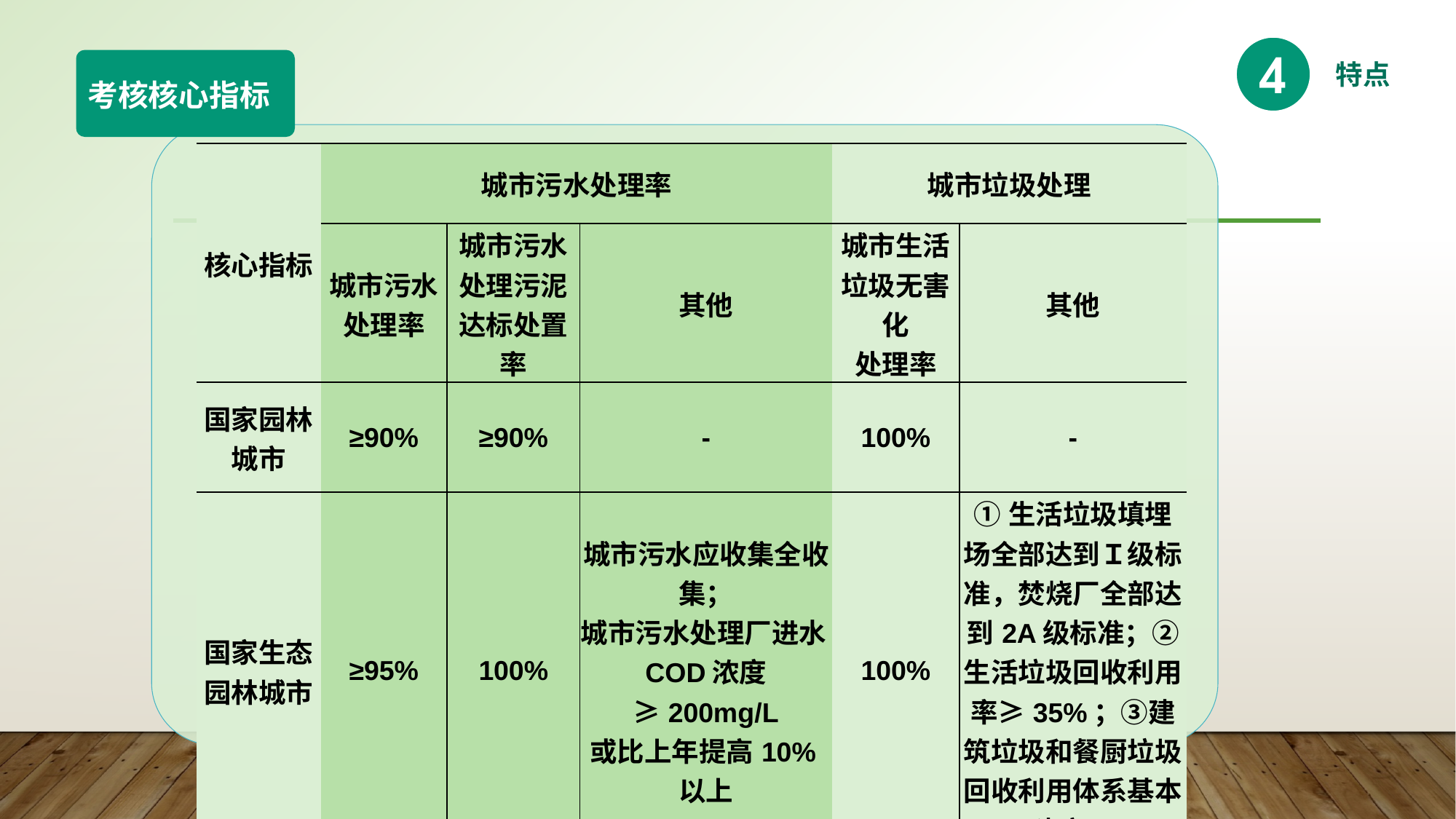

4

特点
考核核心指标

| 核心指标 | 城市污水处理率 |  |  | 城市垃圾处理 |  |
| --- | --- | --- | --- | --- | --- |
|  | 城市污水 处理率 | 城市污水 处理污泥 达标处置率 | 其他 | 城市生活垃圾无害化 处理率 | 其他 |
| 国家园林城市 | ≥90% | ≥90% | - | 100% | - |
| 国家生态园林城市 | ≥95% | 100% | 城市污水应收集全收集； 城市污水处理厂进水COD浓度≥200mg/L 或比上年提高10%以上 | 100% | ①生活垃圾填埋场全部达到Ｉ级标准，焚烧厂全部达到2A级标准；②生活垃圾回收利用率≥35%；③建筑垃圾和餐厨垃圾回收利用体系基本建立。 |